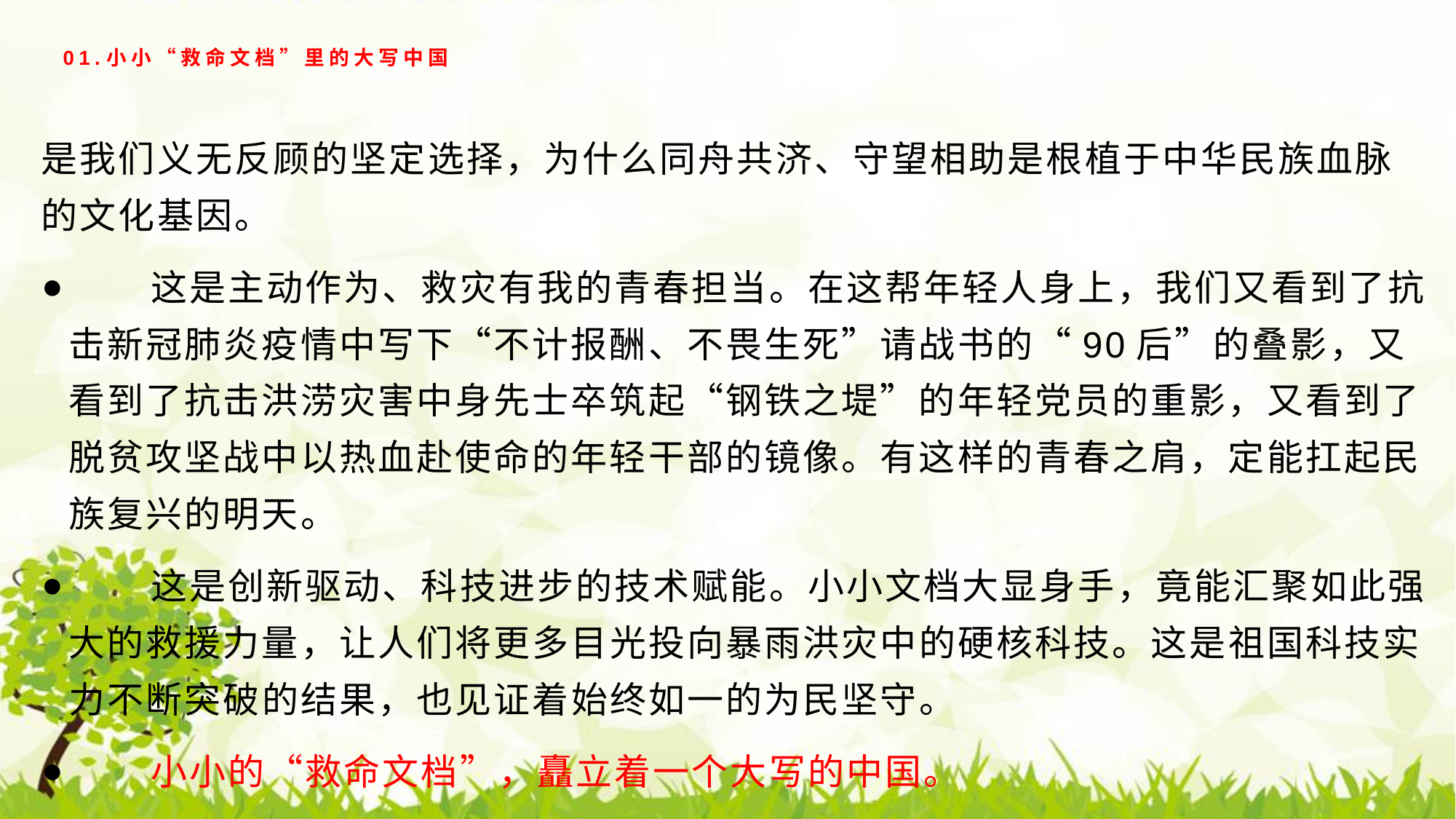

# 01.小小“救命文档”里的大写中国
是我们义无反顾的坚定选择，为什么同舟共济、守望相助是根植于中华民族血脉的文化基因。
       这是主动作为、救灾有我的青春担当。在这帮年轻人身上，我们又看到了抗击新冠肺炎疫情中写下“不计报酬、不畏生死”请战书的“90后”的叠影，又看到了抗击洪涝灾害中身先士卒筑起“钢铁之堤”的年轻党员的重影，又看到了脱贫攻坚战中以热血赴使命的年轻干部的镜像。有这样的青春之肩，定能扛起民族复兴的明天。
       这是创新驱动、科技进步的技术赋能。小小文档大显身手，竟能汇聚如此强大的救援力量，让人们将更多目光投向暴雨洪灾中的硬核科技。这是祖国科技实力不断突破的结果，也见证着始终如一的为民坚守。
       小小的“救命文档”，矗立着一个大写的中国。